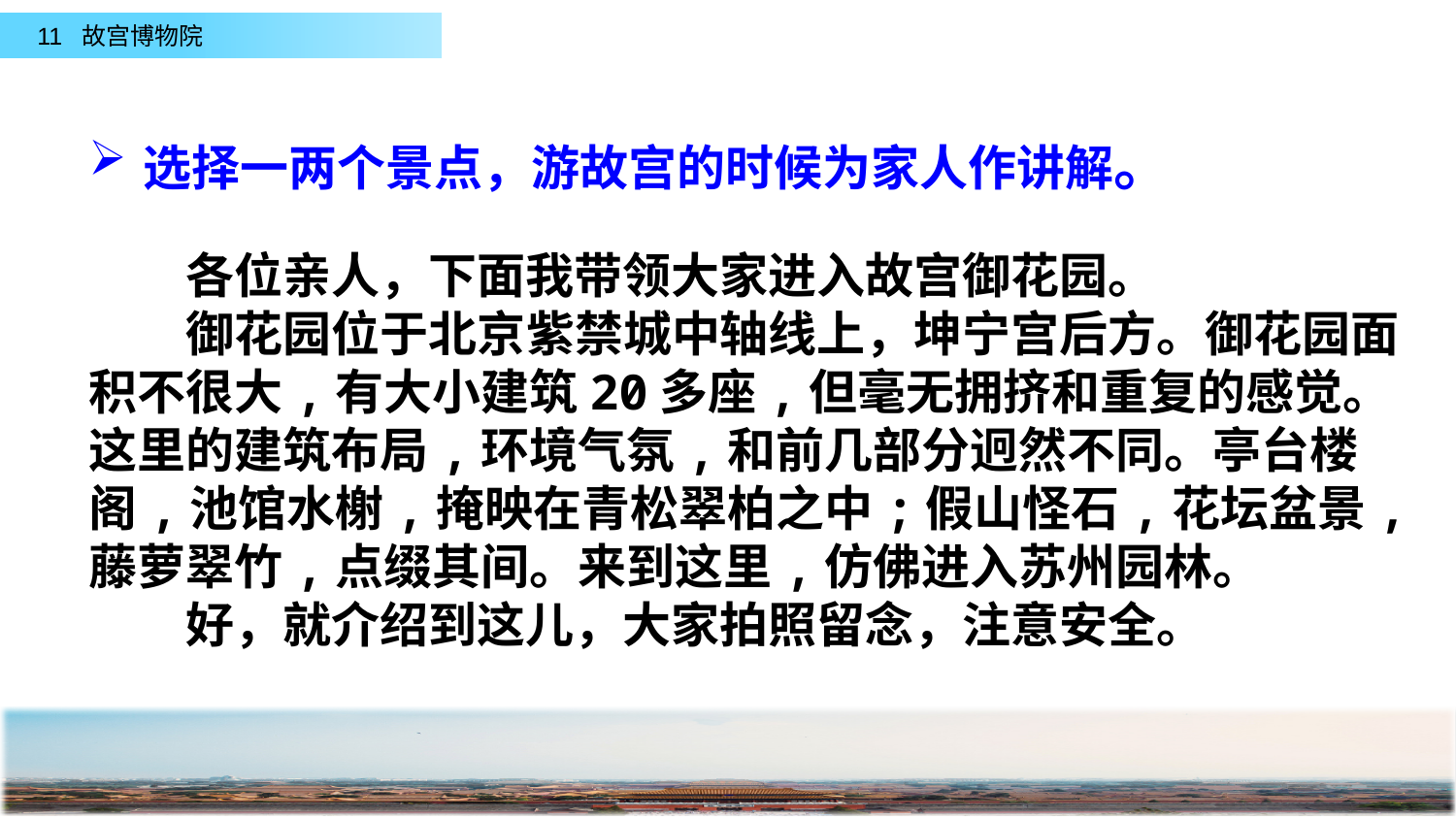

选择一两个景点，游故宫的时候为家人作讲解。
各位亲人，下面我带领大家进入故宫御花园。
御花园位于北京紫禁城中轴线上，坤宁宫后方。御花园面积不很大,有大小建筑20多座,但毫无拥挤和重复的感觉。这里的建筑布局,环境气氛,和前几部分迥然不同。亭台楼阁,池馆水榭,掩映在青松翠柏之中;假山怪石,花坛盆景,藤萝翠竹,点缀其间。来到这里,仿佛进入苏州园林。
好，就介绍到这儿，大家拍照留念，注意安全。